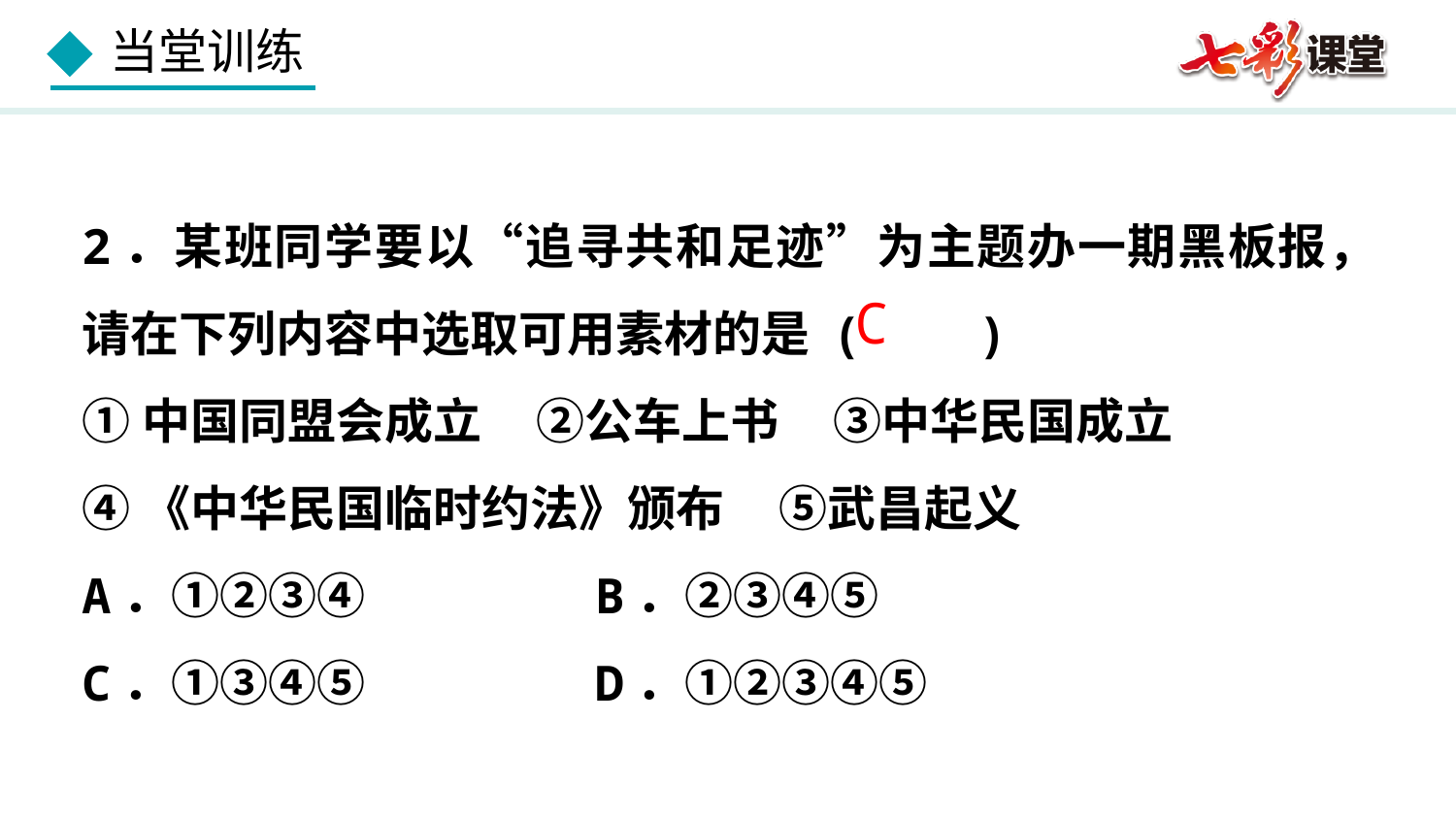

2．某班同学要以“追寻共和足迹”为主题办一期黑板报，请在下列内容中选取可用素材的是 (    )
①中国同盟会成立     ②公车上书     ③中华民国成立
④《中华民国临时约法》颁布     ⑤武昌起义
A．①②③④                    B．②③④⑤
C．①③④⑤                    D．①②③④⑤
C